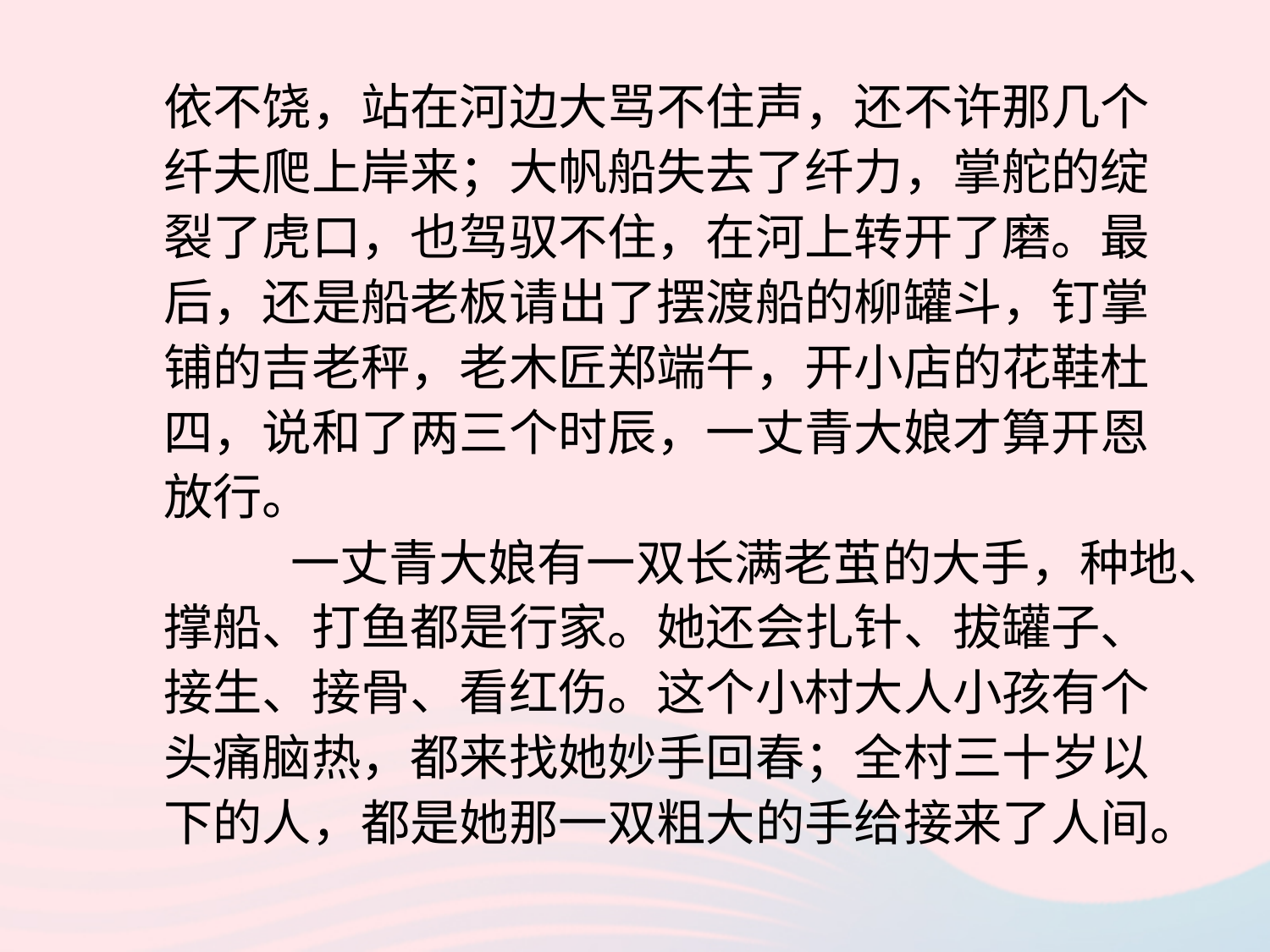

依不饶，站在河边大骂不住声，还不许那几个纤夫爬上岸来；大帆船失去了纤力，掌舵的绽裂了虎口，也驾驭不住，在河上转开了磨。最后，还是船老板请出了摆渡船的柳罐斗，钉掌铺的吉老秤，老木匠郑端午，开小店的花鞋杜四，说和了两三个时辰，一丈青大娘才算开恩放行。
	一丈青大娘有一双长满老茧的大手，种地、撑船、打鱼都是行家。她还会扎针、拔罐子、接生、接骨、看红伤。这个小村大人小孩有个头痛脑热，都来找她妙手回春；全村三十岁以下的人，都是她那一双粗大的手给接来了人间。